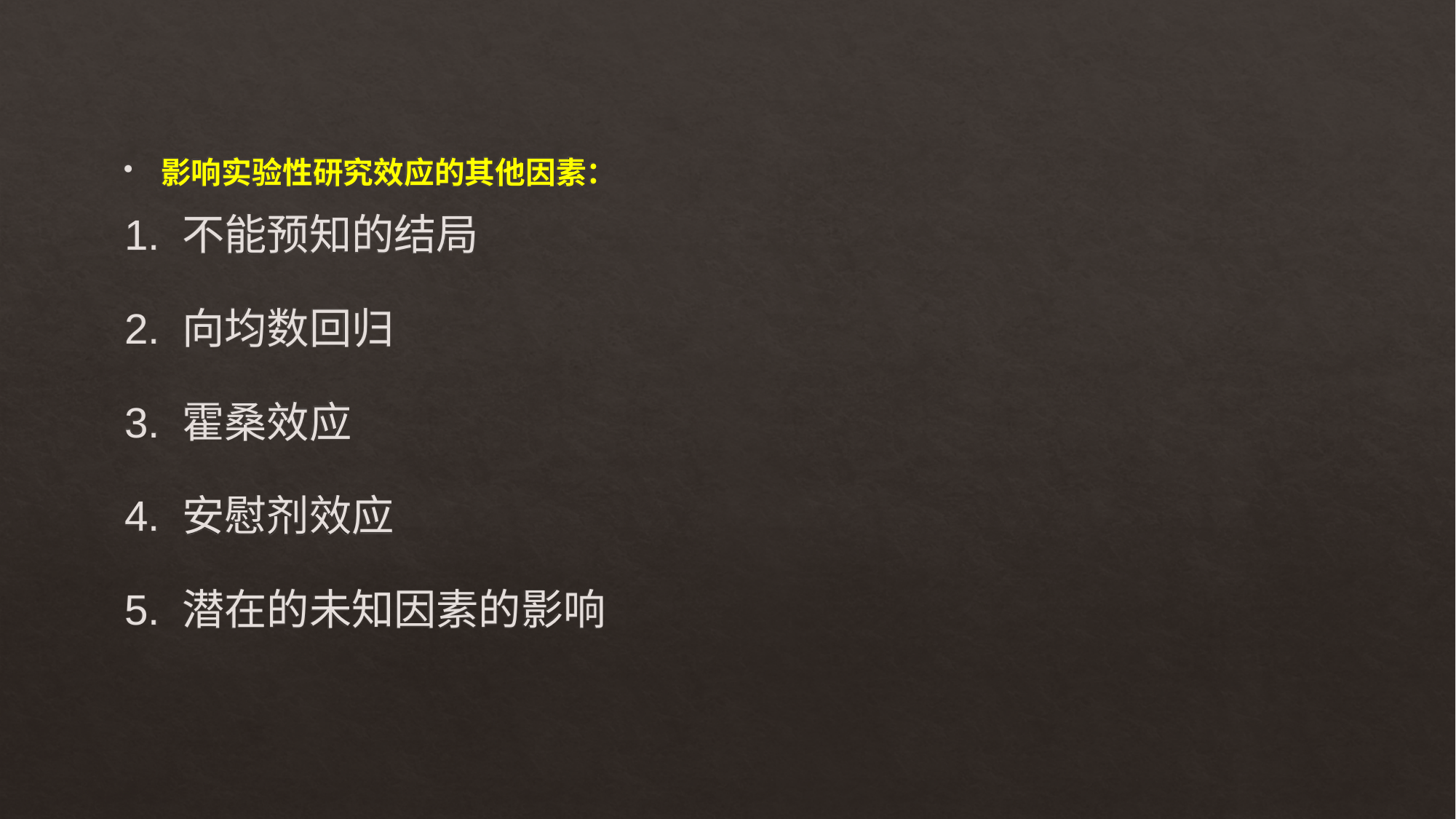

影响实验性研究效应的其他因素：
1. 不能预知的结局
2. 向均数回归
3. 霍桑效应
4. 安慰剂效应
5. 潜在的未知因素的影响